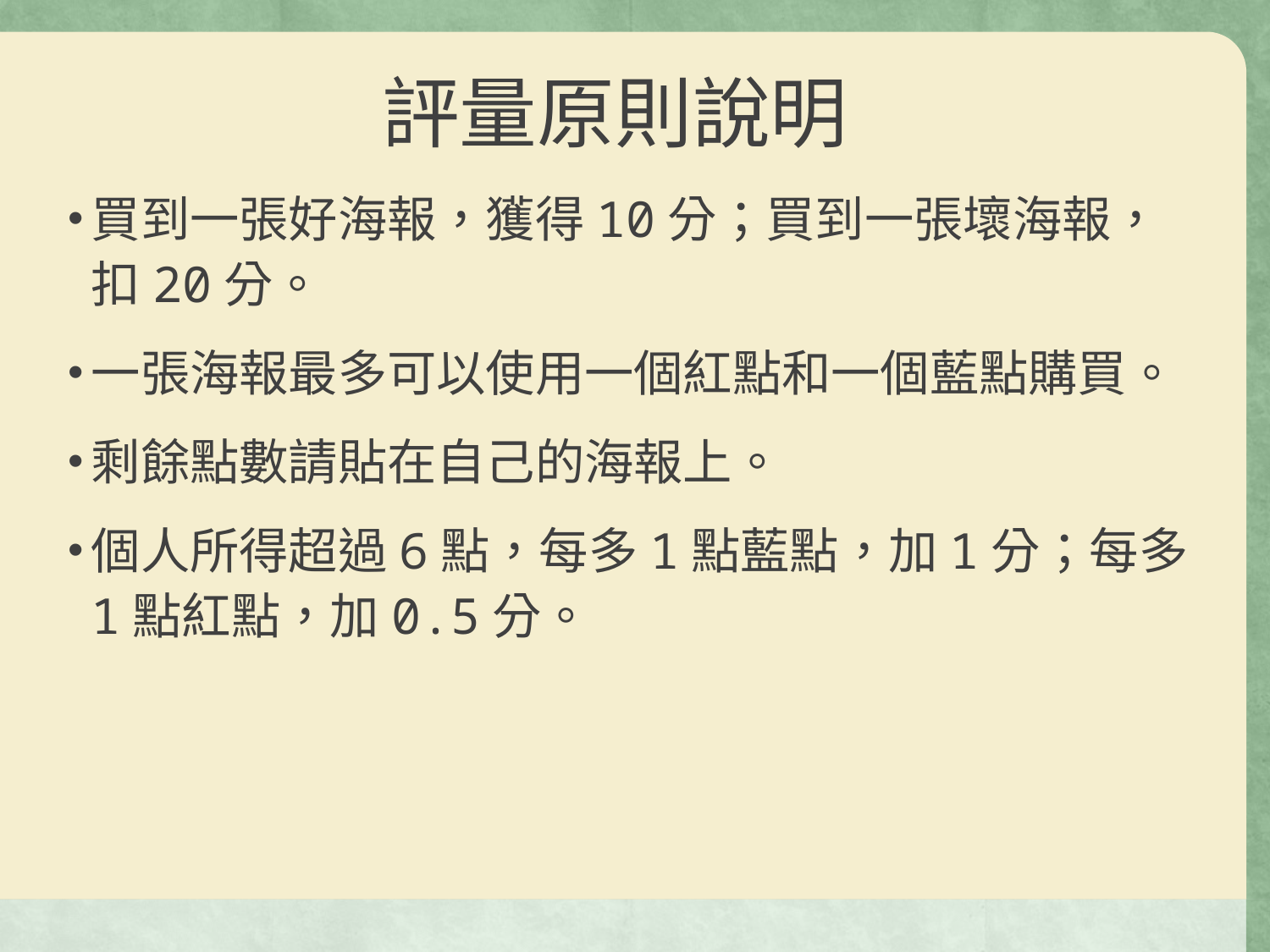

# 評量原則說明
買到一張好海報，獲得10分；買到一張壞海報，扣20分。
一張海報最多可以使用一個紅點和一個藍點購買。
剩餘點數請貼在自己的海報上。
個人所得超過6點，每多1點藍點，加1分；每多1點紅點，加0.5分。